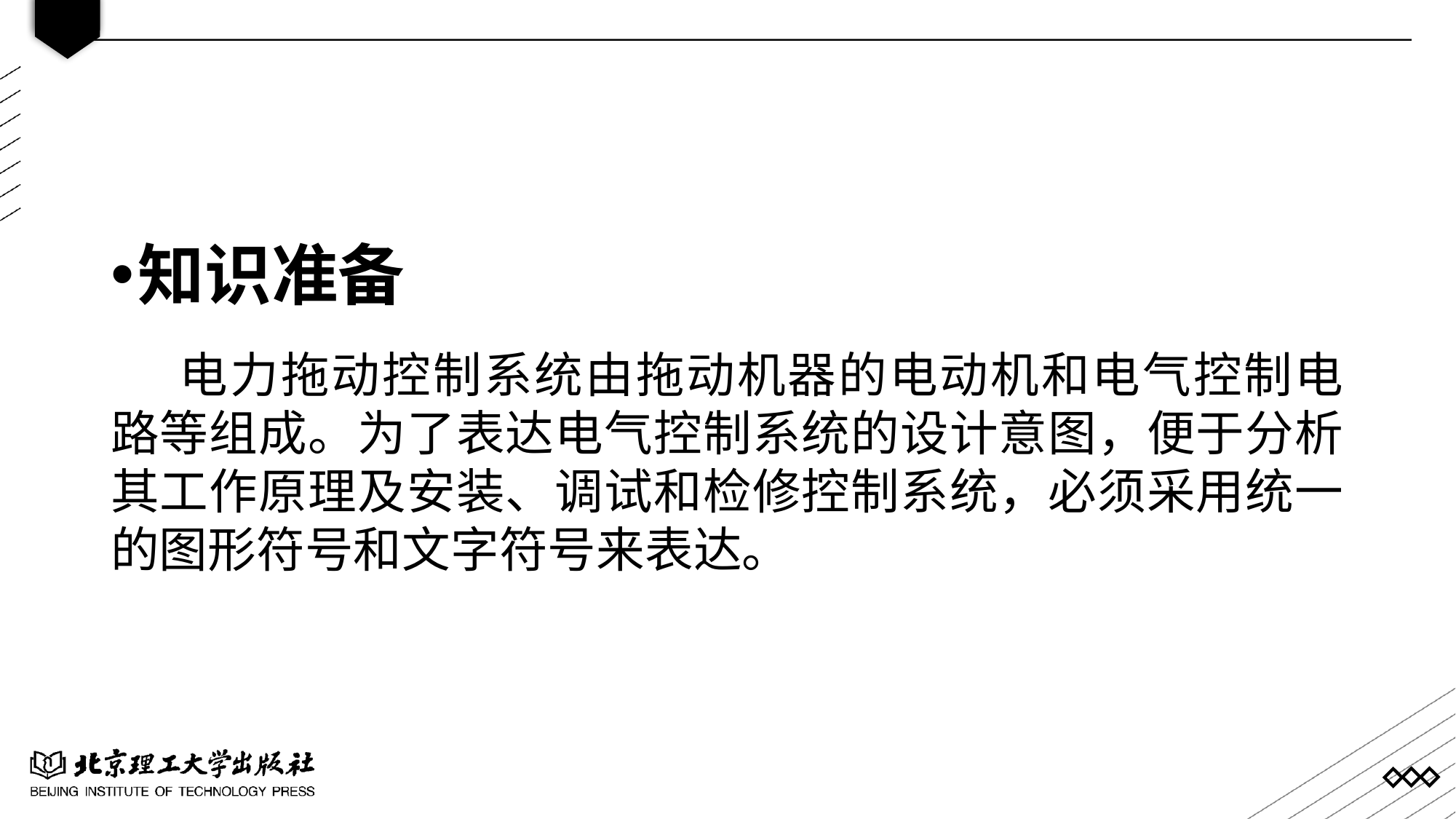

知识准备
电力拖动控制系统由拖动机器的电动机和电气控制电路等组成。为了表达电气控制系统的设计意图，便于分析其工作原理及安装、调试和检修控制系统，必须采用统一的图形符号和文字符号来表达。